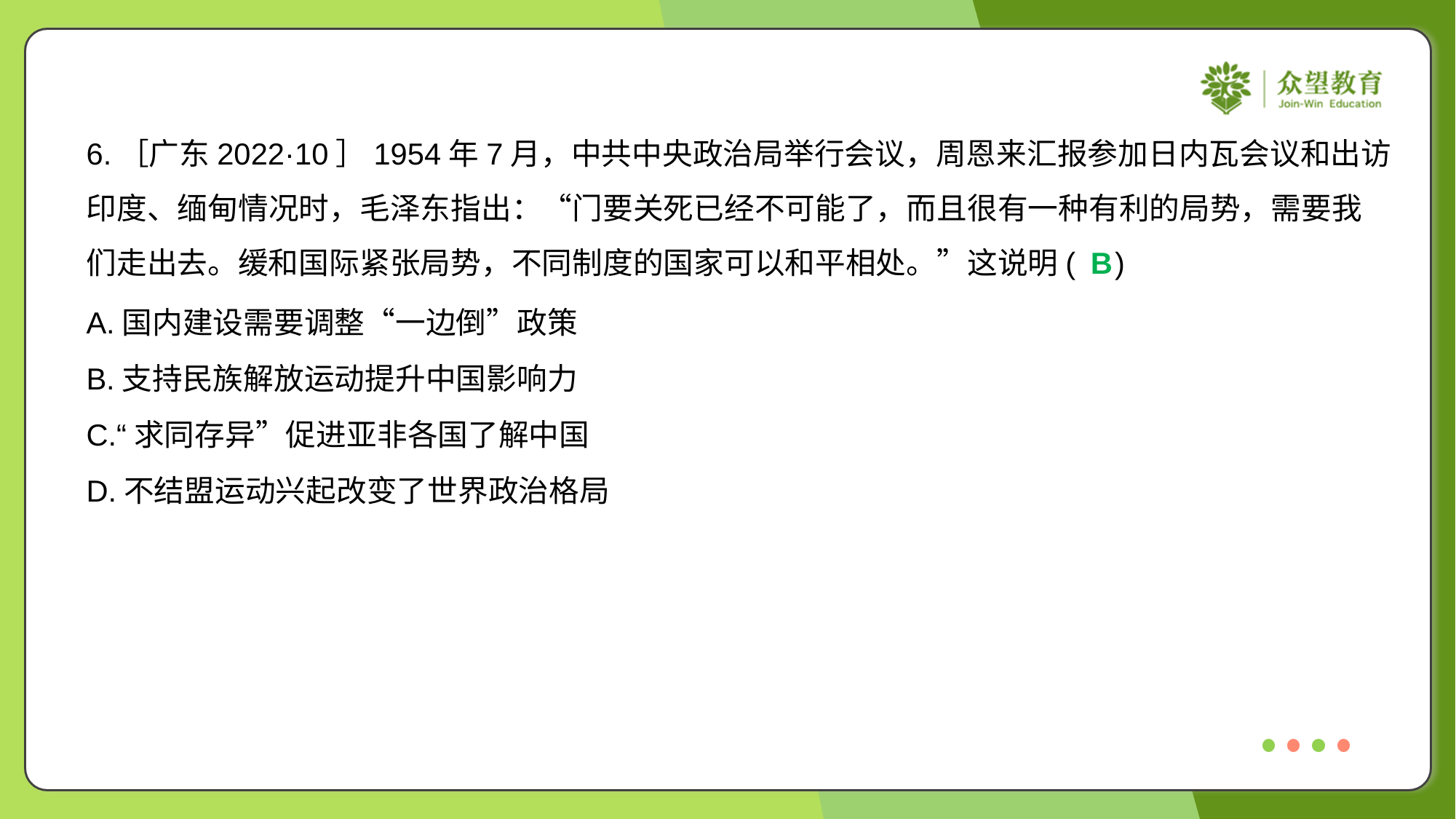

6.［广东2022·10］1954年7月，中共中央政治局举行会议，周恩来汇报参加日内瓦会议和出访
印度、缅甸情况时，毛泽东指出：“门要关死已经不可能了，而且很有一种有利的局势，需要我
们走出去。缓和国际紧张局势，不同制度的国家可以和平相处。”这说明(     )
B
A.国内建设需要调整“一边倒”政策
B.支持民族解放运动提升中国影响力
C.“求同存异”促进亚非各国了解中国
D.不结盟运动兴起改变了世界政治格局